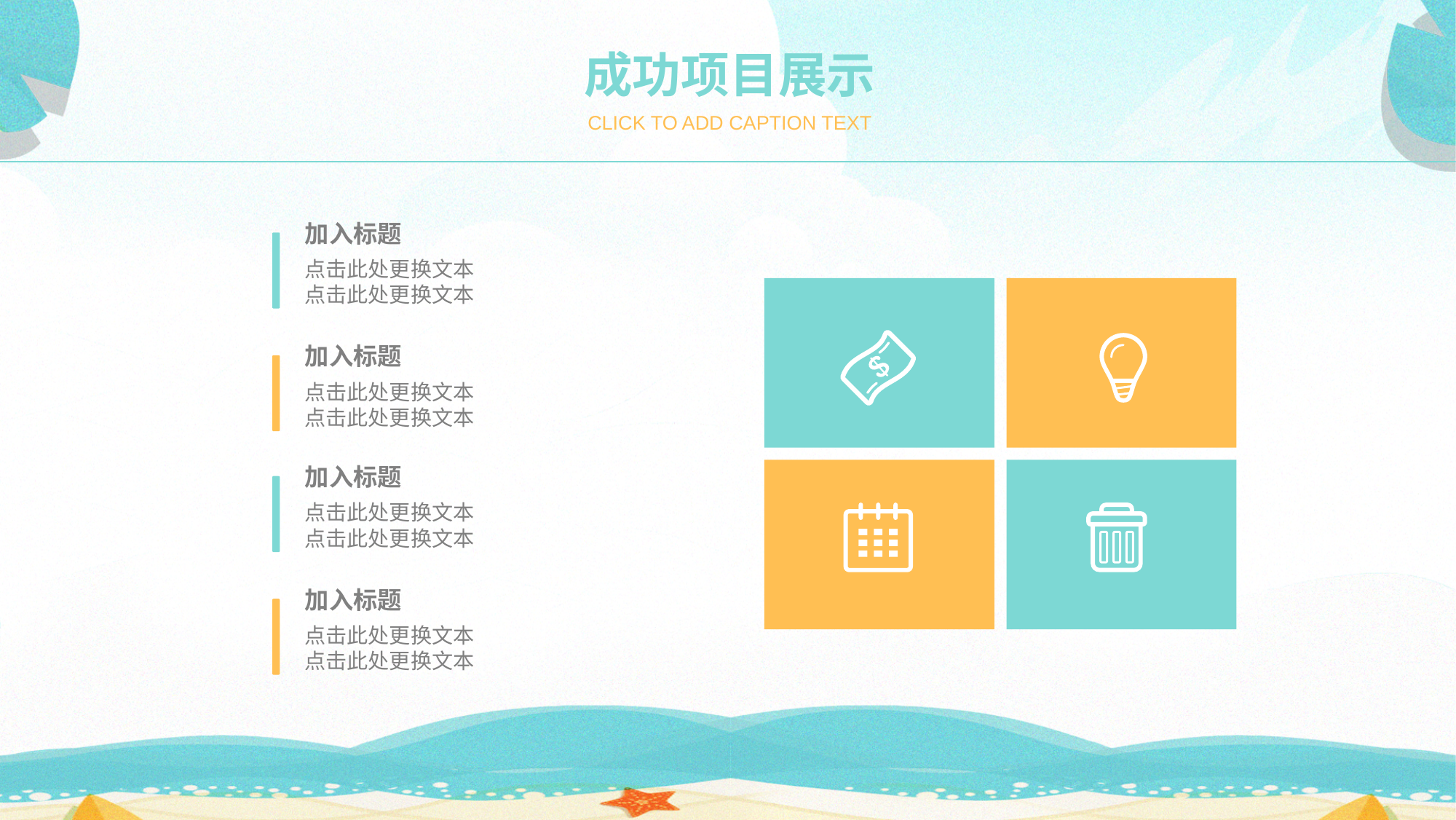

成功项目展示
CLICK TO ADD CAPTION TEXT
加入标题

点击此处更换文本
点击此处更换文本
加入标题

点击此处更换文本
点击此处更换文本
加入标题

点击此处更换文本
点击此处更换文本
加入标题

点击此处更换文本
点击此处更换文本